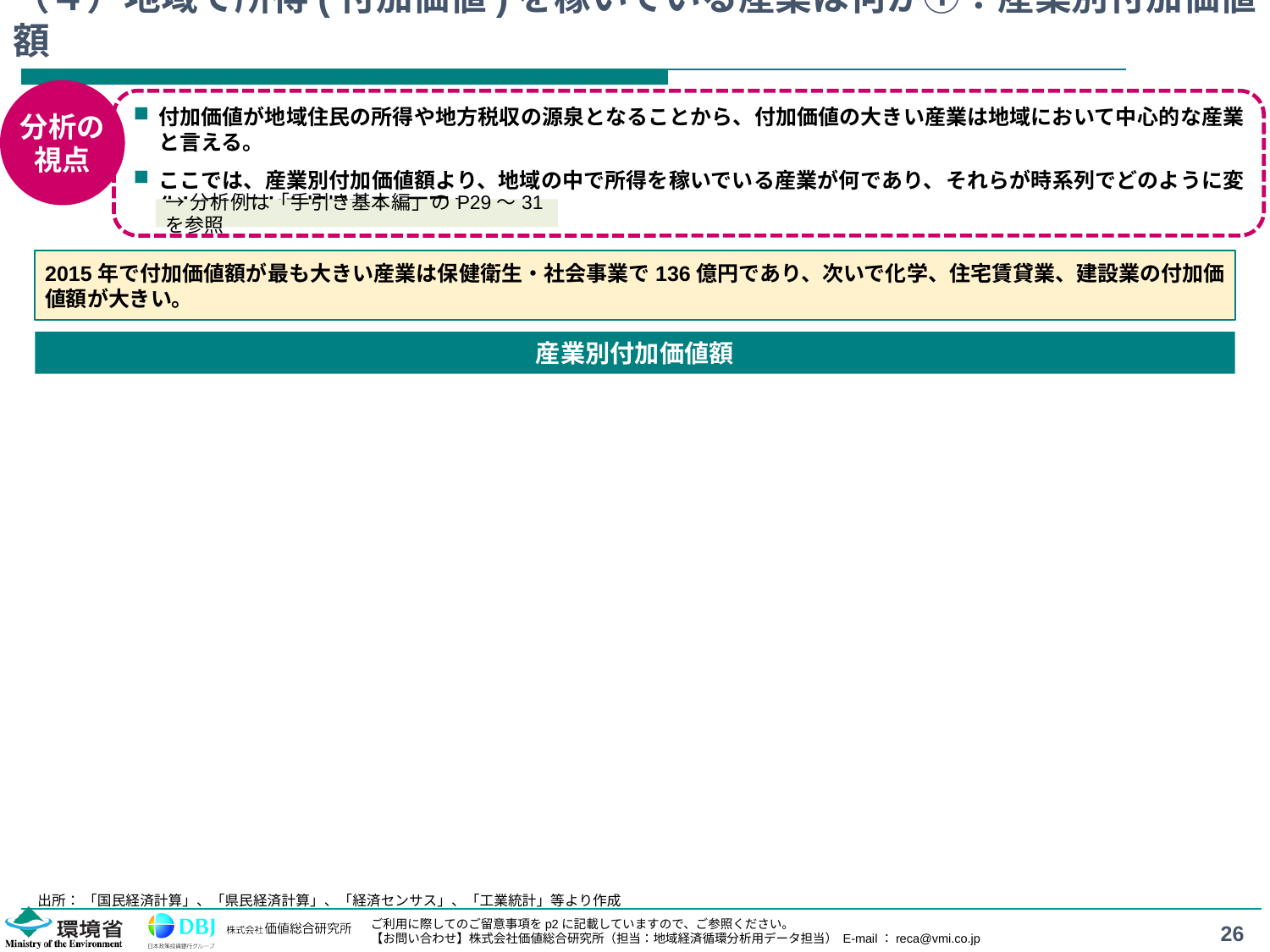

# （４）地域で所得(付加価値)を稼いでいる産業は何か①：産業別付加価値額
分析の
視点
付加価値が地域住民の所得や地方税収の源泉となることから、付加価値の大きい産業は地域において中心的な産業と言える。
ここでは、産業別付加価値額より、地域の中で所得を稼いでいる産業が何であり、それらが時系列でどのように変化しているかを把握する(下図)。
→分析例は「手引き基本編」のP29～31を参照
2015年で付加価値額が最も大きい産業は保健衛生・社会事業で136億円であり、次いで化学、住宅賃貸業、建設業の付加価値額が大きい。
産業別付加価値額
出所： 「国民経済計算」、「県民経済計算」、「経済センサス」、「工業統計」等より作成
26